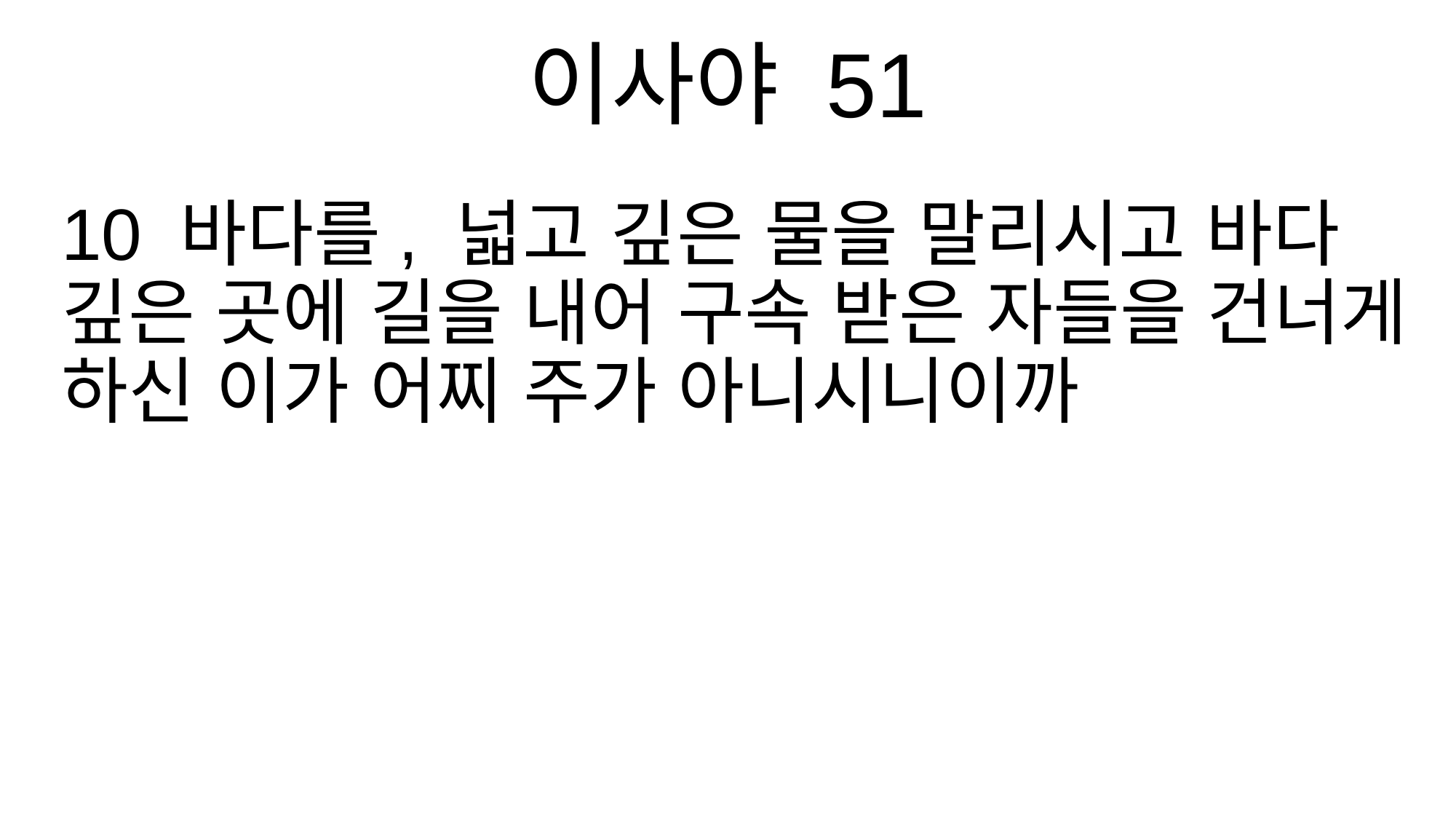

이사야 51
10 바다를, 넓고 깊은 물을 말리시고 바다 깊은 곳에 길을 내어 구속 받은 자들을 건너게 하신 이가 어찌 주가 아니시니이까